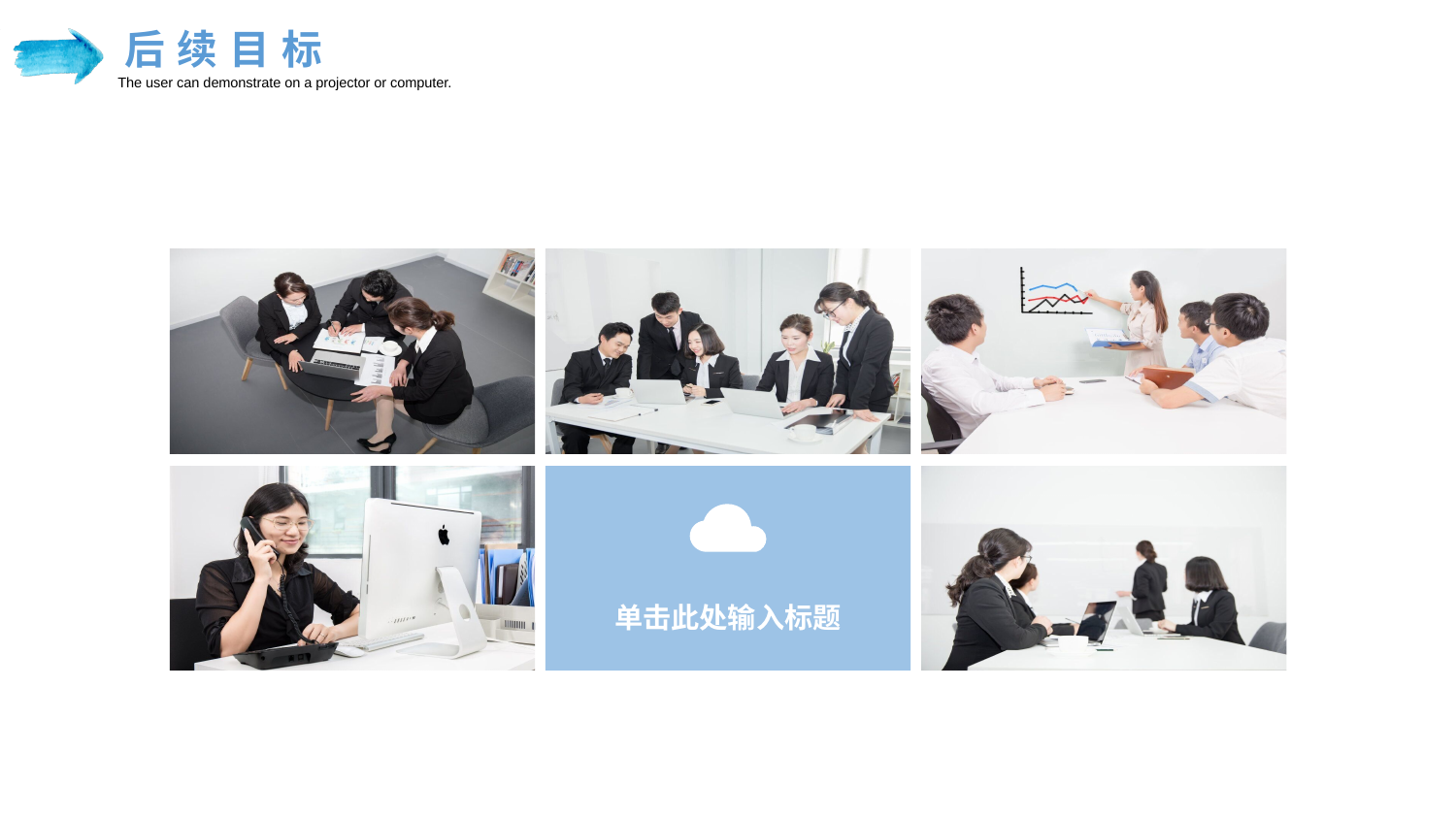

后续目标

The user can demonstrate on a projector or computer.

单击此处输入标题